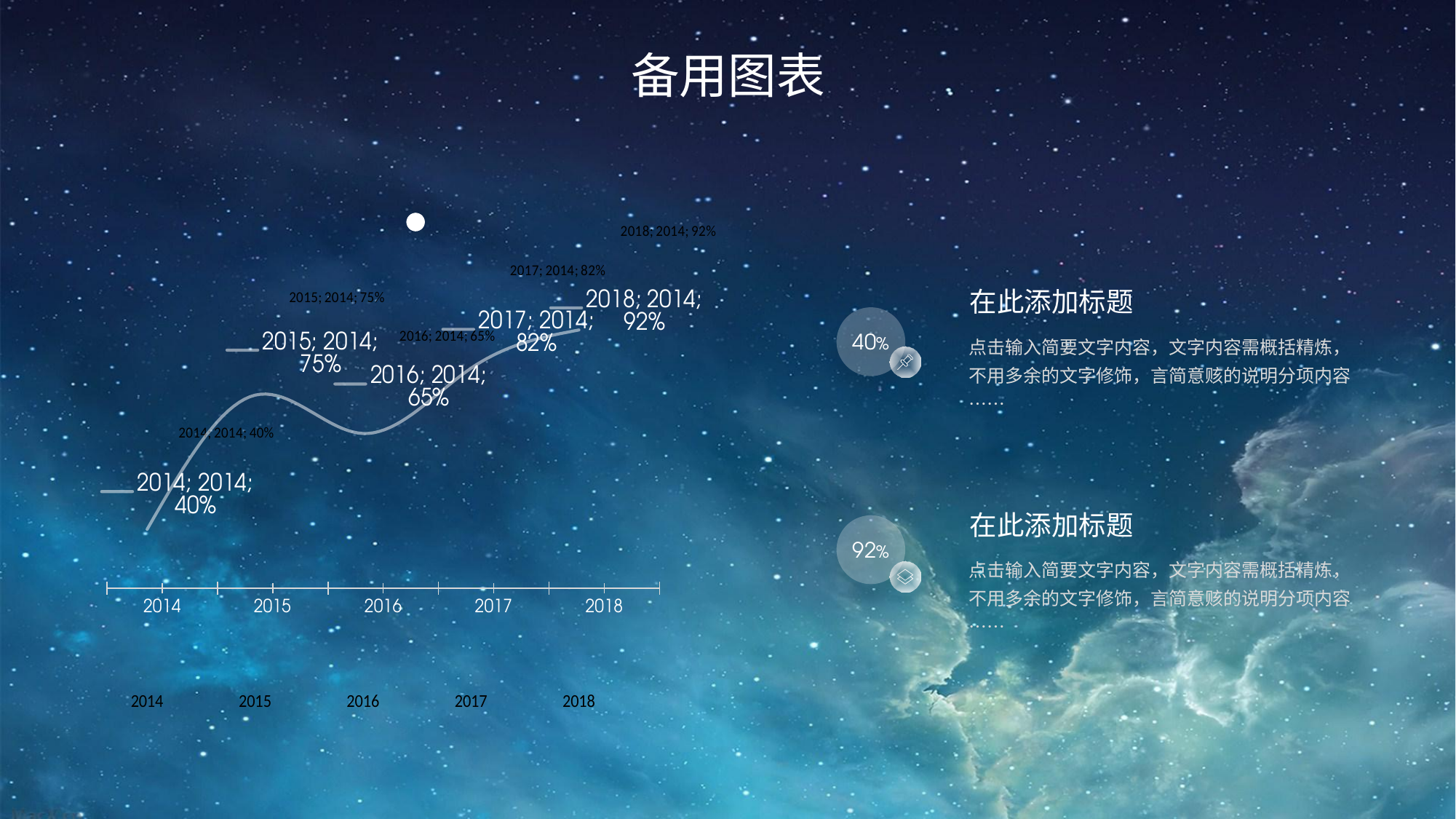

备用图表

### Chart

| Category | 2014 |
|---|---|
| 2014 | 0.4 |
| 2015 | 0.7500000000000001 |
| 2016 | 0.6500000000000001 |
| 2017 | 0.8200000000000001 |
| 2018 | 0.92 |

在此添加标题
点击输入简要文字内容，文字内容需概括精炼，不用多余的文字修饰，言简意赅的说明分项内容……

### Chart

| Category | 2014 |
|---|---|
| 2014 | 0.4 |
| 2015 | 0.7500000000000001 |
| 2016 | 0.6500000000000001 |
| 2017 | 0.8200000000000001 |
| 2018 | 0.92 |
40%

在此添加标题
点击输入简要文字内容，文字内容需概括精炼，不用多余的文字修饰，言简意赅的说明分项内容……

92%